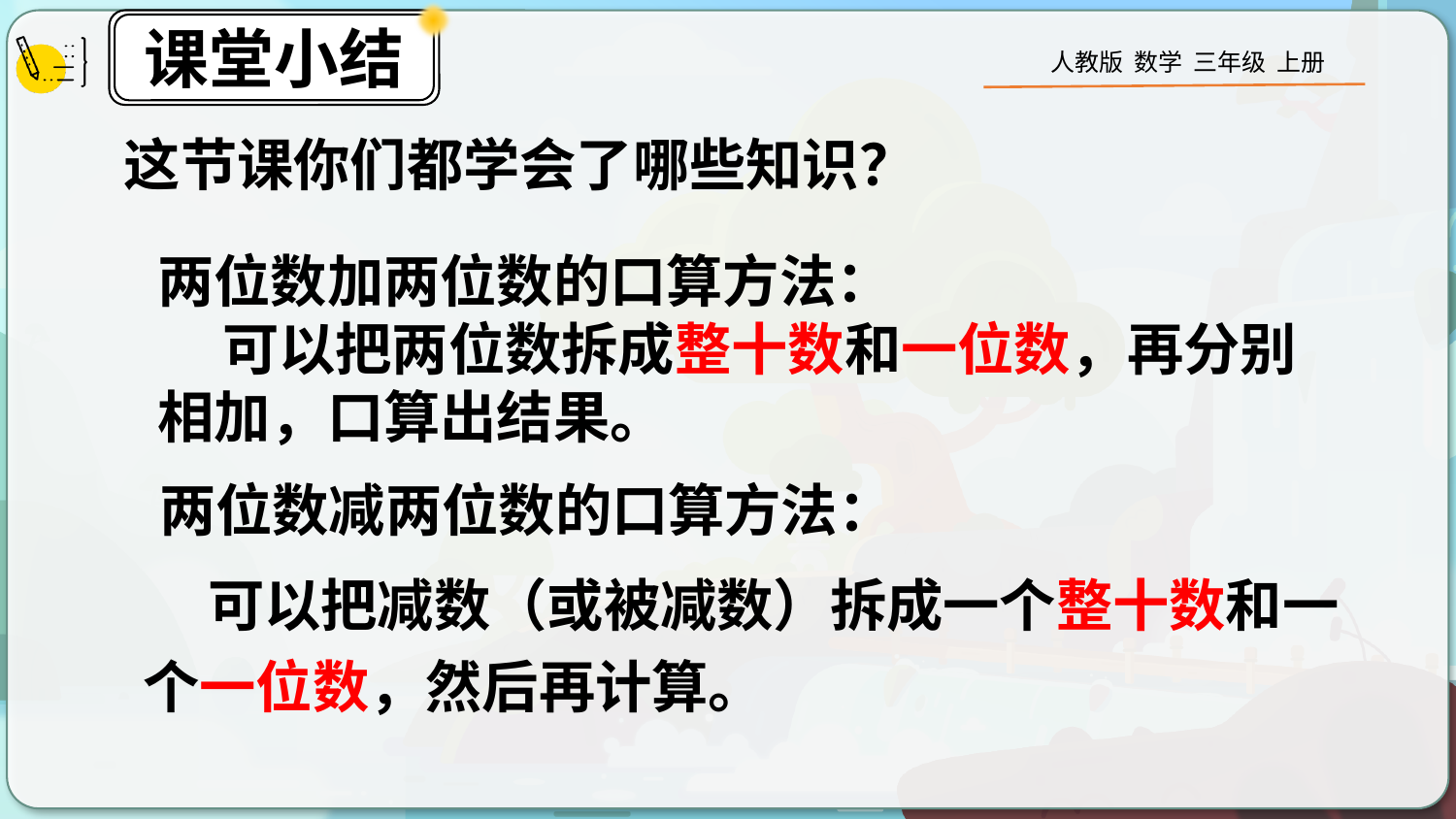

这节课你们都学会了哪些知识？
两位数加两位数的口算方法：
    可以把两位数拆成整十数和一位数，再分别相加，口算出结果。
两位数减两位数的口算方法：
    可以把减数（或被减数）拆成一个整十数和一个一位数，然后再计算。